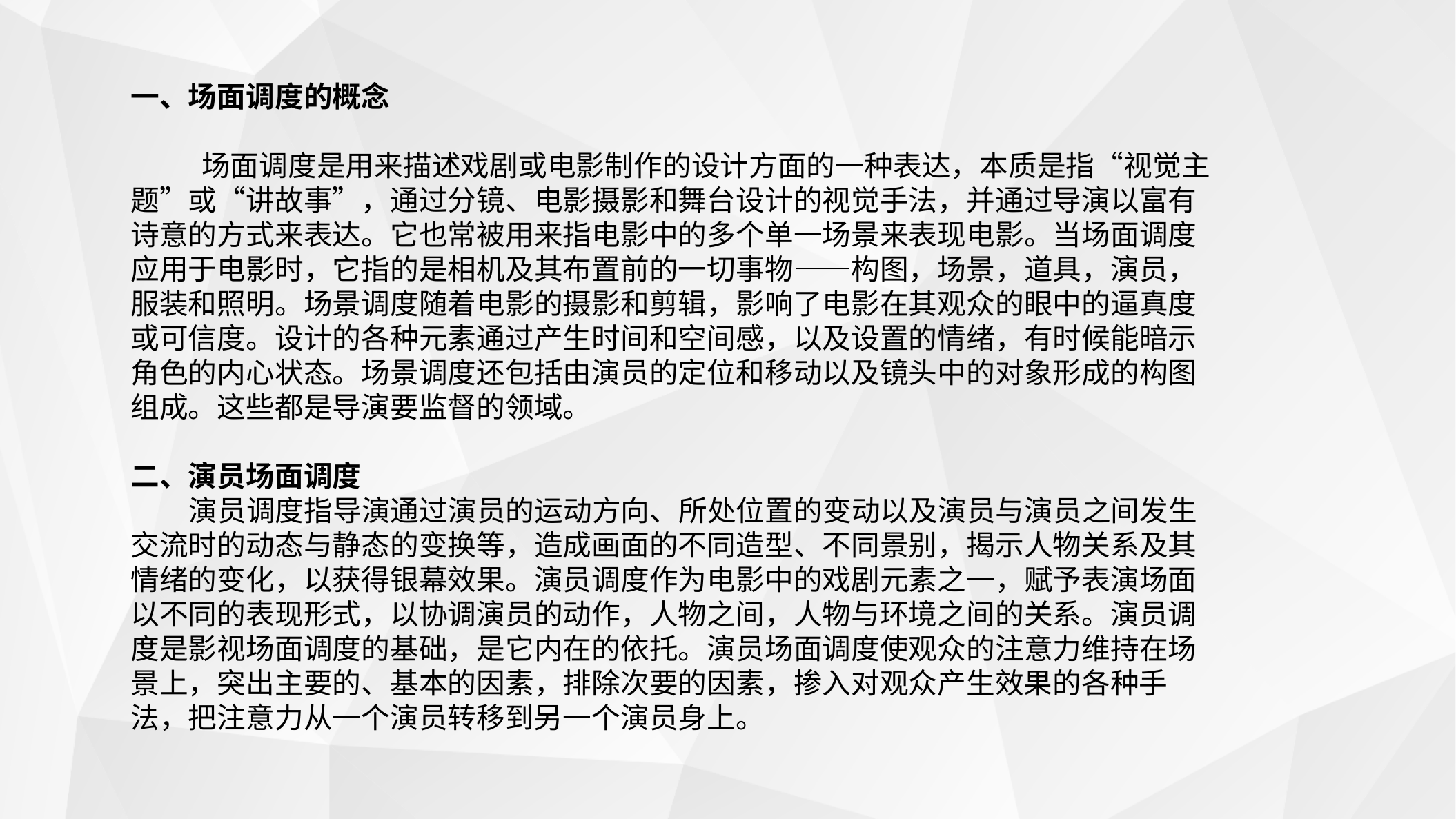

一、场面调度的概念

          场面调度是用来描述戏剧或电影制作的设计方面的一种表达，本质是指“视觉主题”或“讲故事”，通过分镜、电影摄影和舞台设计的视觉手法，并通过导演以富有诗意的方式来表达。它也常被用来指电影中的多个单一场景来表现电影。当场面调度应用于电影时，它指的是相机及其布置前的一切事物——构图，场景，道具，演员，服装和照明。场景调度随着电影的摄影和剪辑，影响了电影在其观众的眼中的逼真度或可信度。设计的各种元素通过产生时间和空间感，以及设置的情绪，有时候能暗示角色的内心状态。场景调度还包括由演员的定位和移动以及镜头中的对象形成的构图组成。这些都是导演要监督的领域。

二、演员场面调度
        演员调度指导演通过演员的运动方向、所处位置的变动以及演员与演员之间发生交流时的动态与静态的变换等，造成画面的不同造型、不同景别，揭示人物关系及其情绪的变化，以获得银幕效果。演员调度作为电影中的戏剧元素之一，赋予表演场面以不同的表现形式，以协调演员的动作，人物之间，人物与环境之间的关系。演员调度是影视场面调度的基础，是它内在的依托。演员场面调度使观众的注意力维持在场景上，突出主要的、基本的因素，排除次要的因素，掺入对观众产生效果的各种手法，把注意力从一个演员转移到另一个演员身上。